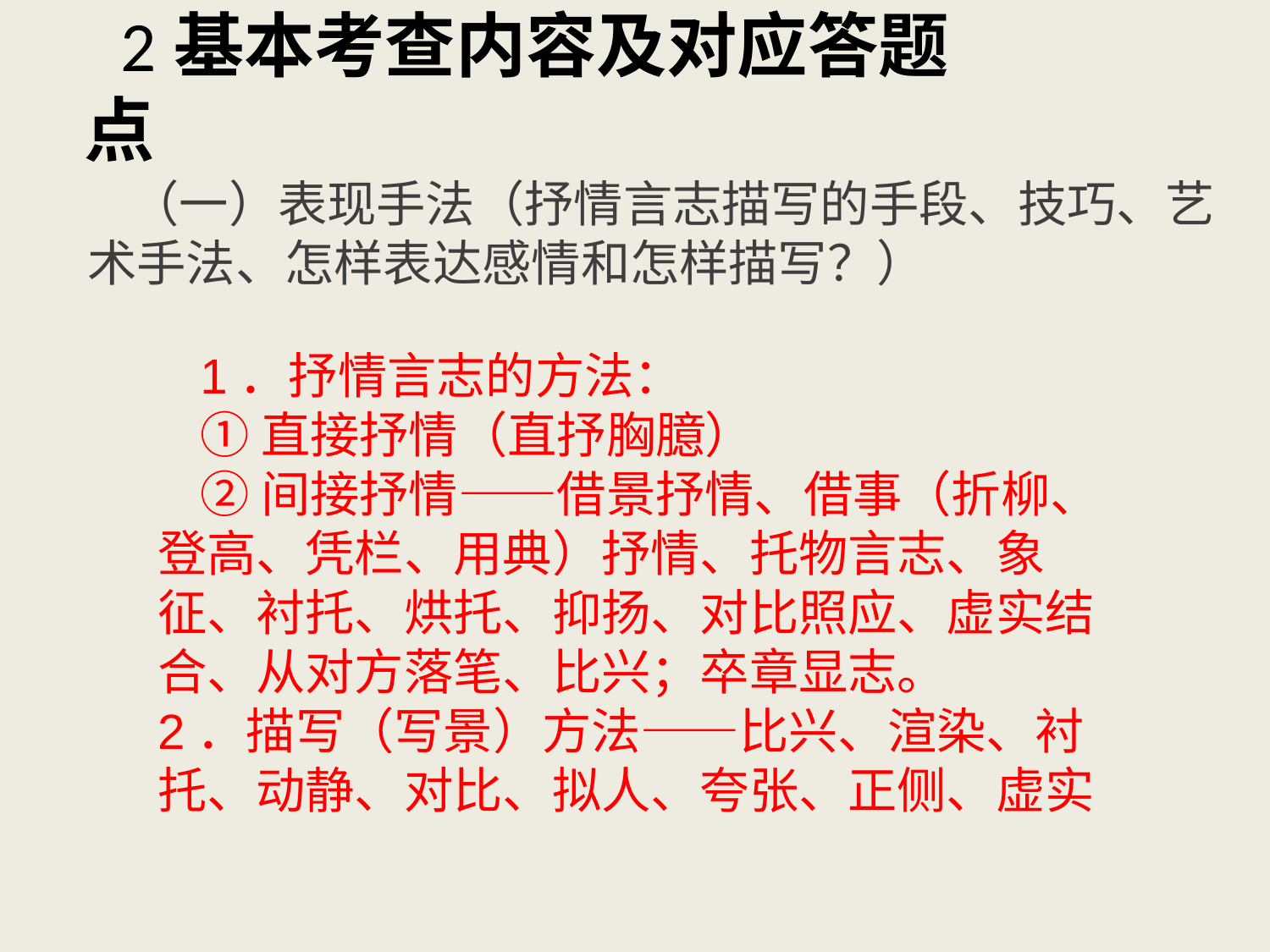

2基本考查内容及对应答题点
（一）表现手法（抒情言志描写的手段、技巧、艺术手法、怎样表达感情和怎样描写？）
1．抒情言志的方法：
①直接抒情（直抒胸臆）
②间接抒情——借景抒情、借事（折柳、登高、凭栏、用典）抒情、托物言志、象征、衬托、烘托、抑扬、对比照应、虚实结合、从对方落笔、比兴；卒章显志。
2．描写（写景）方法——比兴、渲染、衬托、动静、对比、拟人、夸张、正侧、虚实